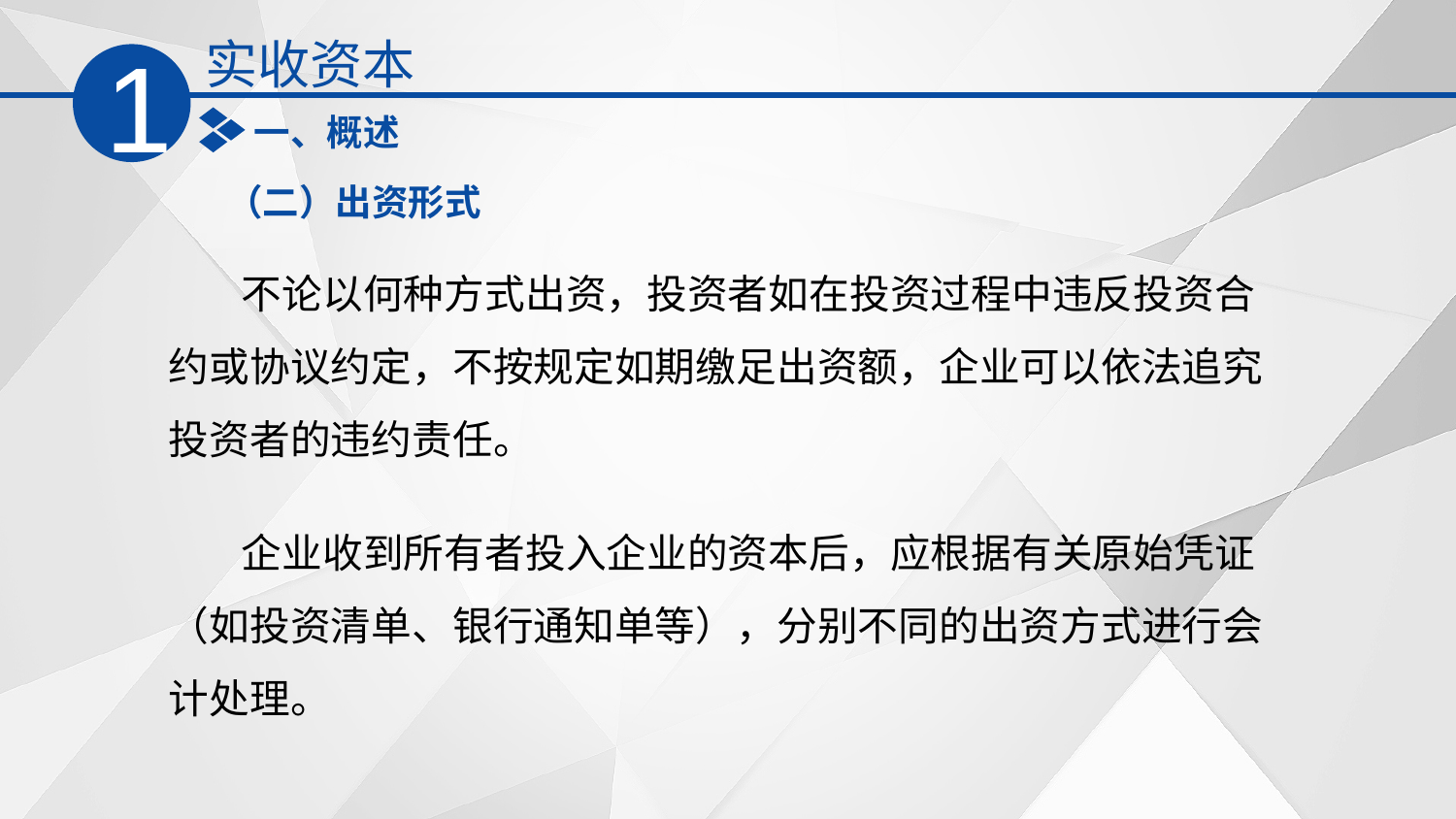

实收资本
1

一、概述

（二）出资形式
不论以何种方式出资，投资者如在投资过程中违反投资合约或协议约定，不按规定如期缴足出资额，企业可以依法追究投资者的违约责任。
企业收到所有者投入企业的资本后，应根据有关原始凭证（如投资清单、银行通知单等），分别不同的出资方式进行会计处理。